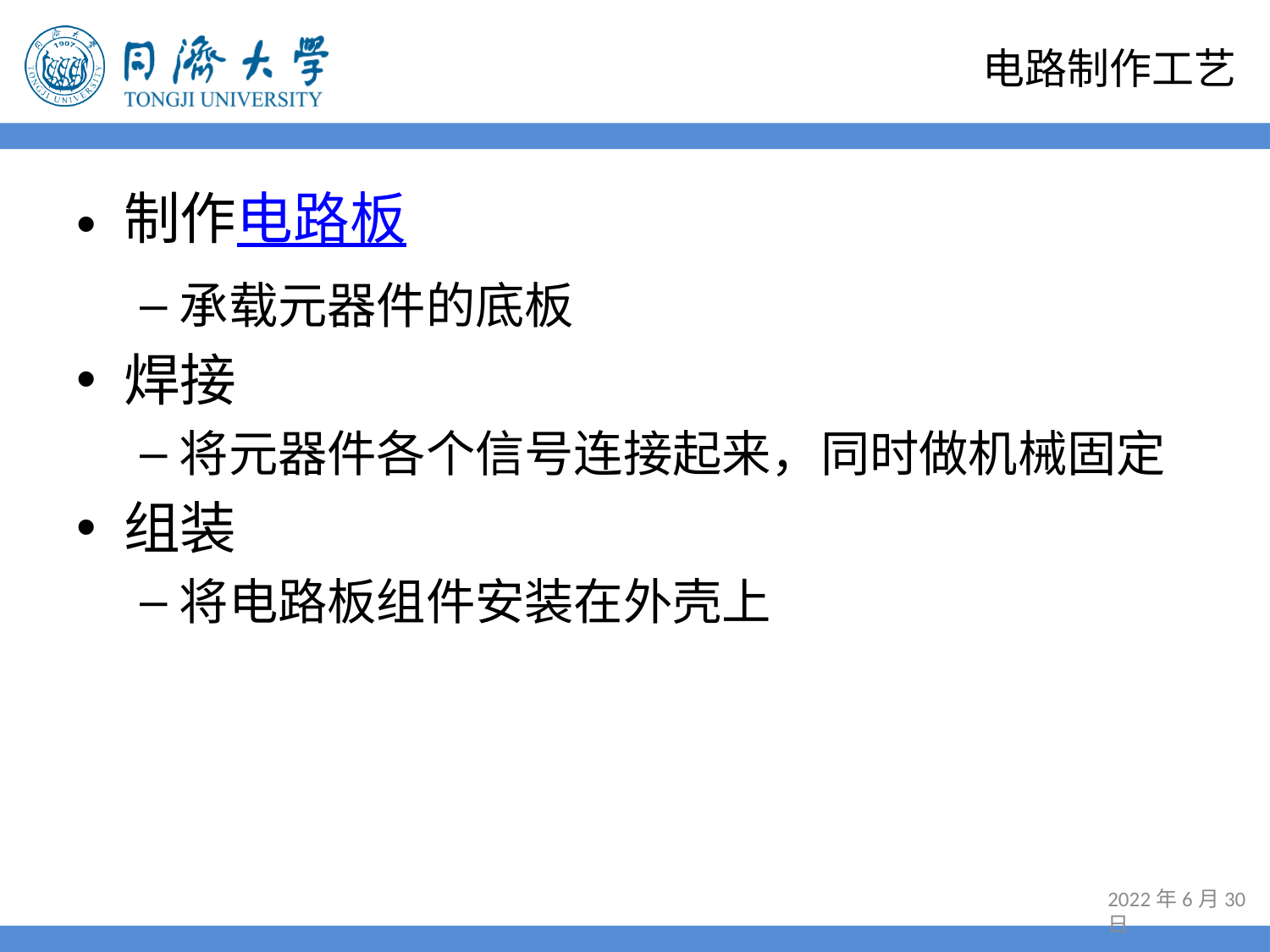

电路制作工艺
制作电路板
承载元器件的底板
焊接
将元器件各个信号连接起来，同时做机械固定
组装
将电路板组件安装在外壳上

2022年6月30日